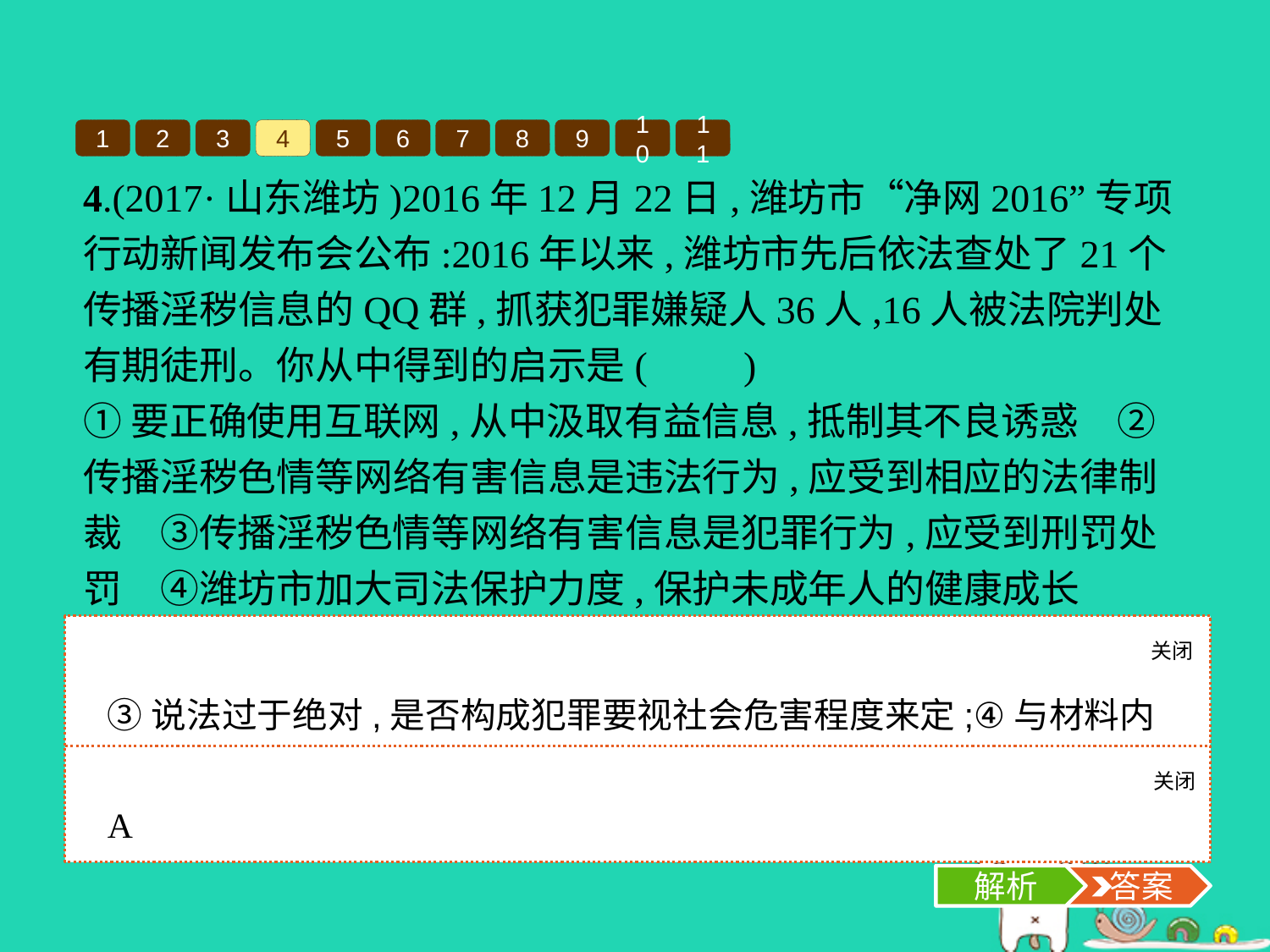

1
2
3
4
5
6
7
8
9
10
11
4.(2017·山东潍坊)2016年12月22日,潍坊市“净网2016”专项行动新闻发布会公布:2016年以来,潍坊市先后依法查处了21个传播淫秽信息的QQ群,抓获犯罪嫌疑人36人,16人被法院判处有期徒刑。你从中得到的启示是(　　)
①要正确使用互联网,从中汲取有益信息,抵制其不良诱惑　②传播淫秽色情等网络有害信息是违法行为,应受到相应的法律制裁　③传播淫秽色情等网络有害信息是犯罪行为,应受到刑罚处罚　④潍坊市加大司法保护力度,保护未成年人的健康成长
A.①②	B.①③
C.②④	D.③④

关闭
解析

③说法过于绝对,是否构成犯罪要视社会危害程度来定;④与材料内容无关。故选A项。

关闭
解析
  答案

A
解析
  答案